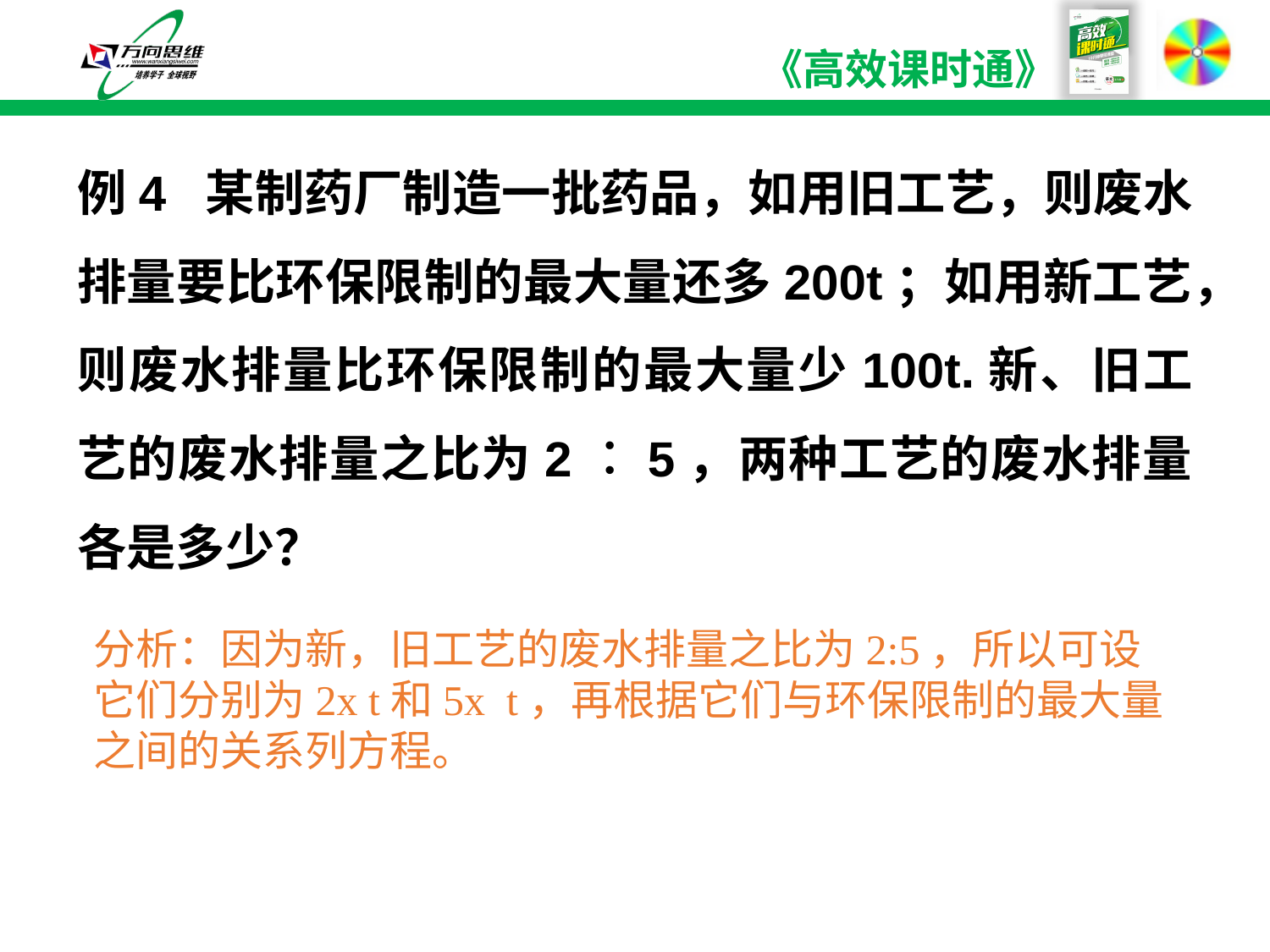

例4  某制药厂制造一批药品，如用旧工艺，则废水排量要比环保限制的最大量还多200t；如用新工艺，则废水排量比环保限制的最大量少100t.新、旧工艺的废水排量之比为2︰5，两种工艺的废水排量各是多少？
分析：因为新，旧工艺的废水排量之比为2:5，所以可设它们分别为2x t和5x  t，再根据它们与环保限制的最大量之间的关系列方程。